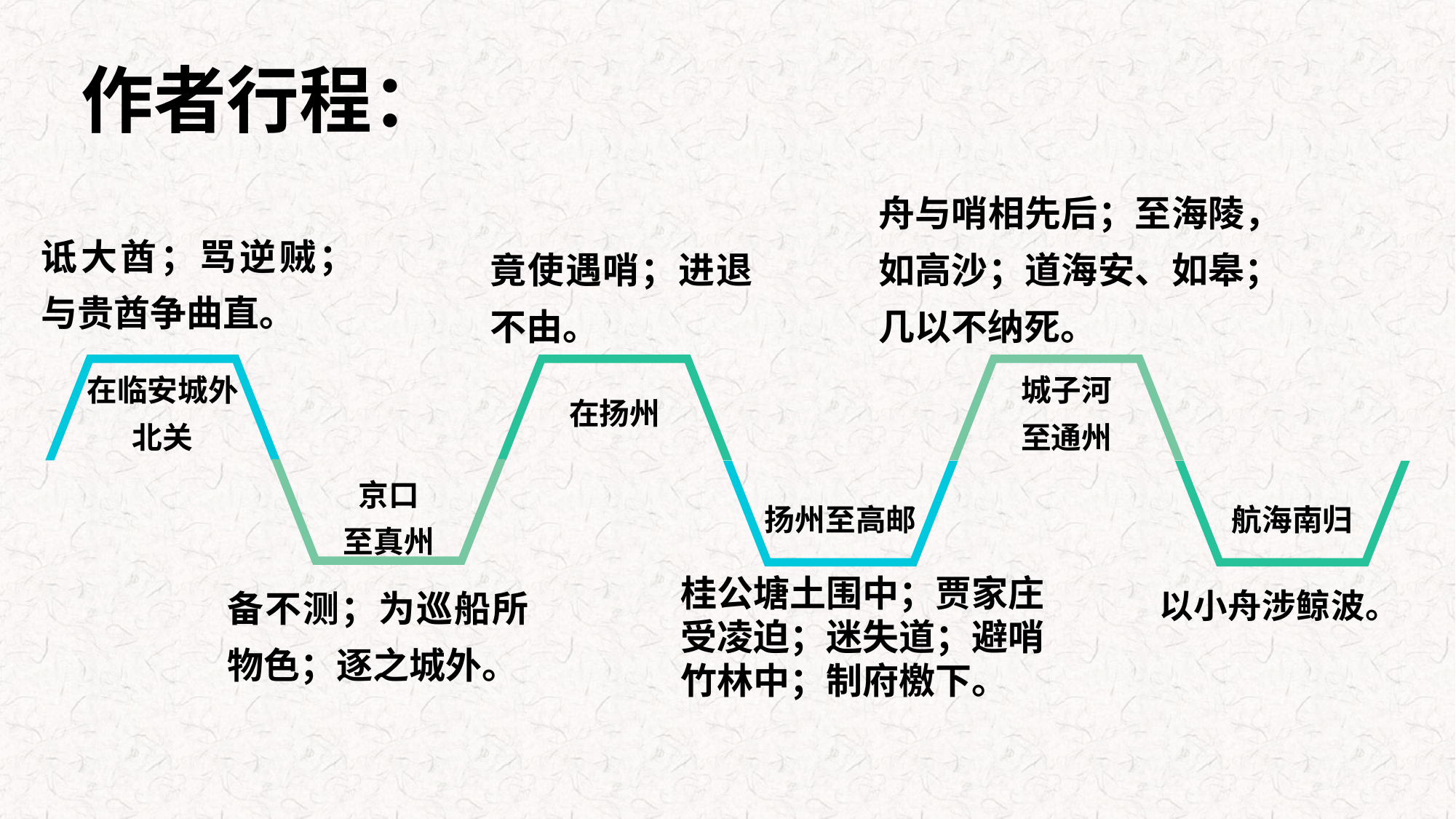

# 作者行程：
舟与哨相先后；至海陵，如高沙；道海安、如皋；几以不纳死。
诋大酋；骂逆贼；与贵酋争曲直。
竟使遇哨；进退不由。
在临安城外
北关
在扬州
城子河
至通州
京口
至真州
扬州至高邮
航海南归
桂公塘土围中；贾家庄受凌迫；迷失道；避哨竹林中；制府檄下。
备不测；为巡船所物色；逐之城外。
以小舟涉鲸波。